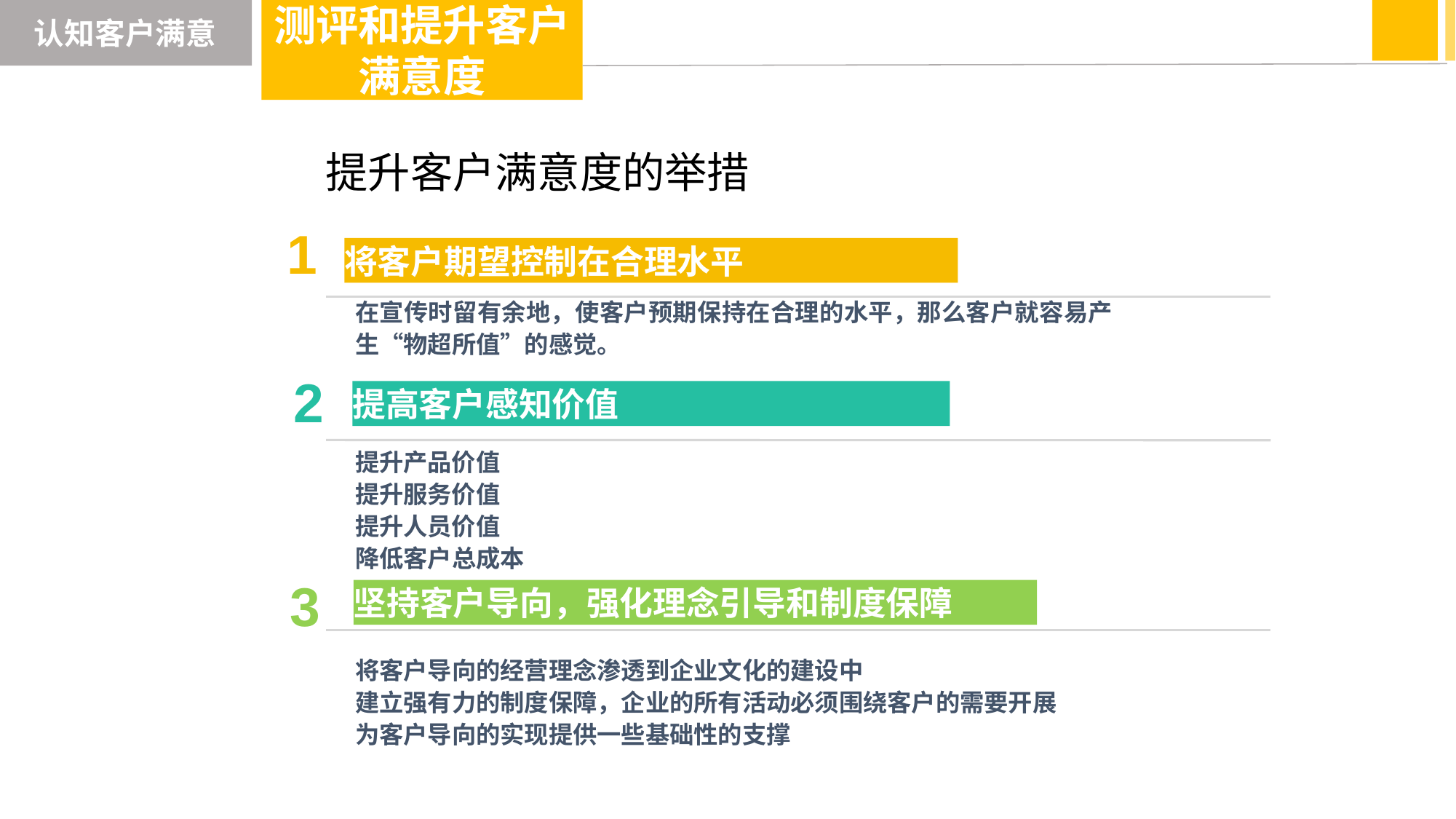

认知客户满意
测评和提升客户满意度

提升客户满意度的举措
1
将客户期望控制在合理水平
在宣传时留有余地，使客户预期保持在合理的水平，那么客户就容易产生“物超所值”的感觉。
2
提高客户感知价值
提升产品价值
提升服务价值
提升人员价值
降低客户总成本
3
坚持客户导向，强化理念引导和制度保障
将客户导向的经营理念渗透到企业文化的建设中
建立强有力的制度保障，企业的所有活动必须围绕客户的需要开展
为客户导向的实现提供一些基础性的支撑